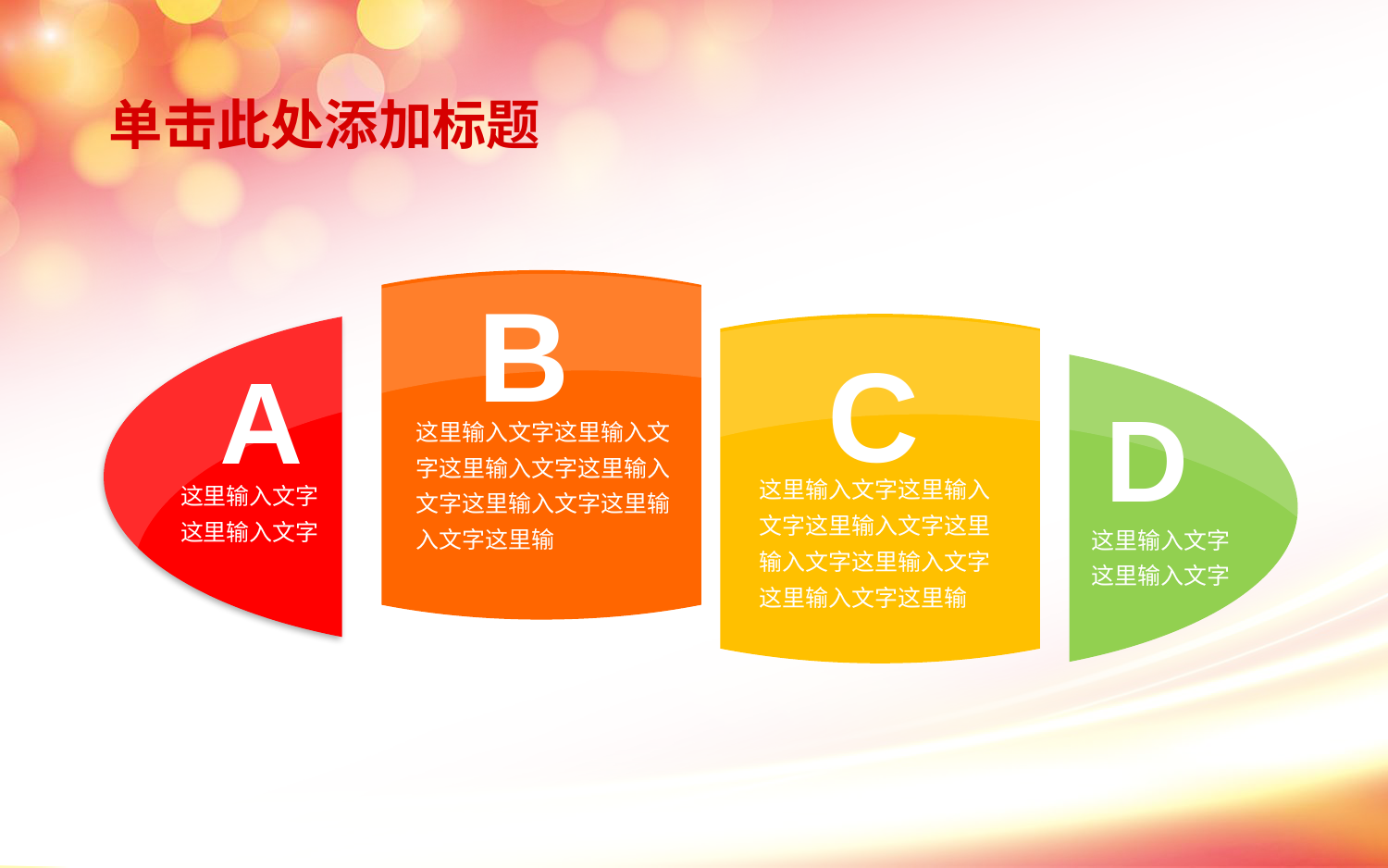

单击此处添加标题

B

C
A
这里输入文字这里输入文字这里输入文字这里输入文字这里输入文字这里输入文字这里输
D
这里输入文字这里输入文字这里输入文字这里输入文字这里输入文字这里输入文字这里输
这里输入文字这里输入文字
这里输入文字这里输入文字